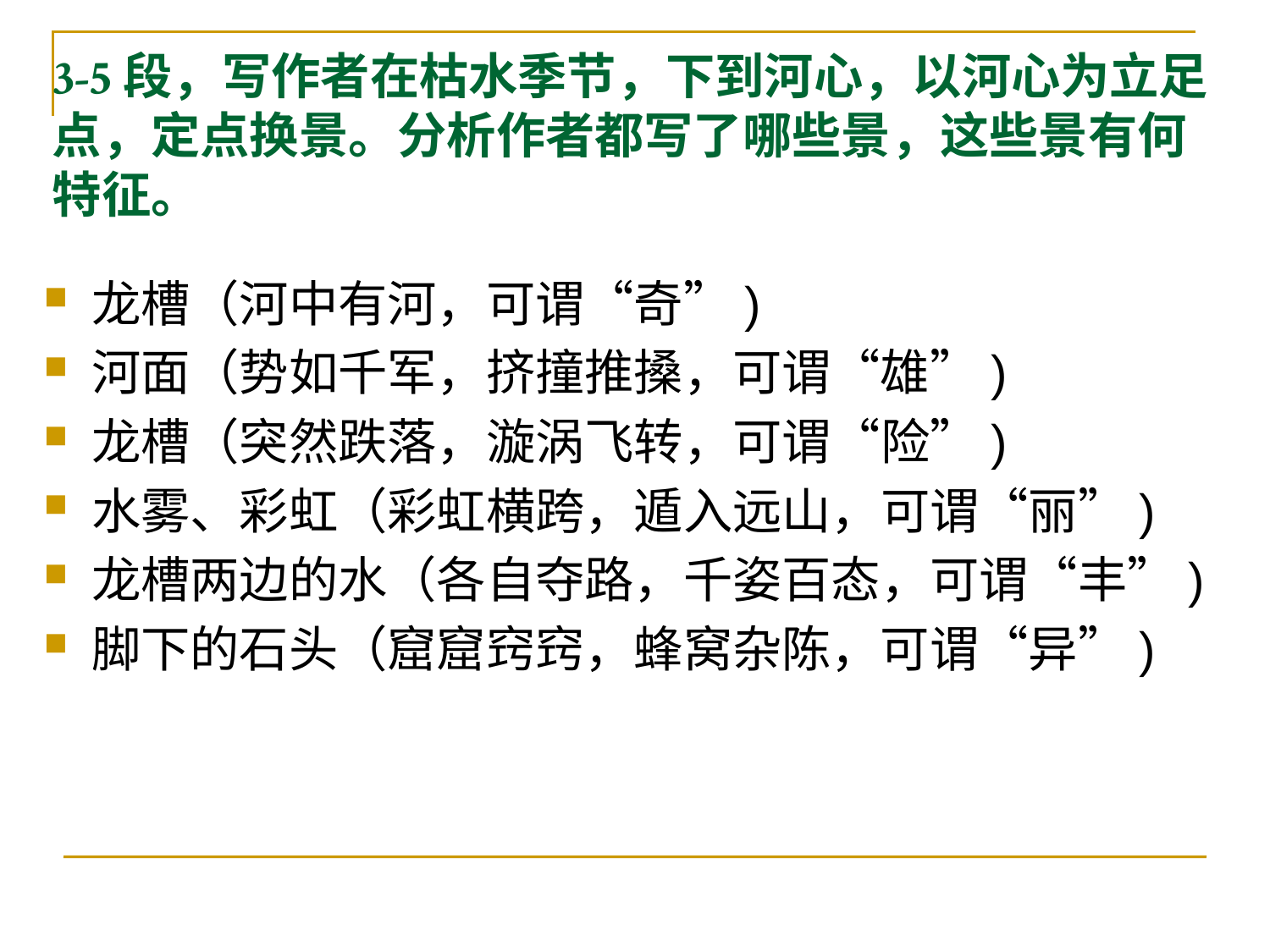

# 3-5段，写作者在枯水季节，下到河心，以河心为立足点，定点换景。分析作者都写了哪些景，这些景有何特征。
龙槽（河中有河，可谓“奇”)
河面（势如千军，挤撞推搡，可谓“雄”)
龙槽（突然跌落，漩涡飞转，可谓“险”)
水雾、彩虹（彩虹横跨，遁入远山，可谓“丽”)
龙槽两边的水（各自夺路，千姿百态，可谓“丰”)
脚下的石头（窟窟窍窍，蜂窝杂陈，可谓“异”)